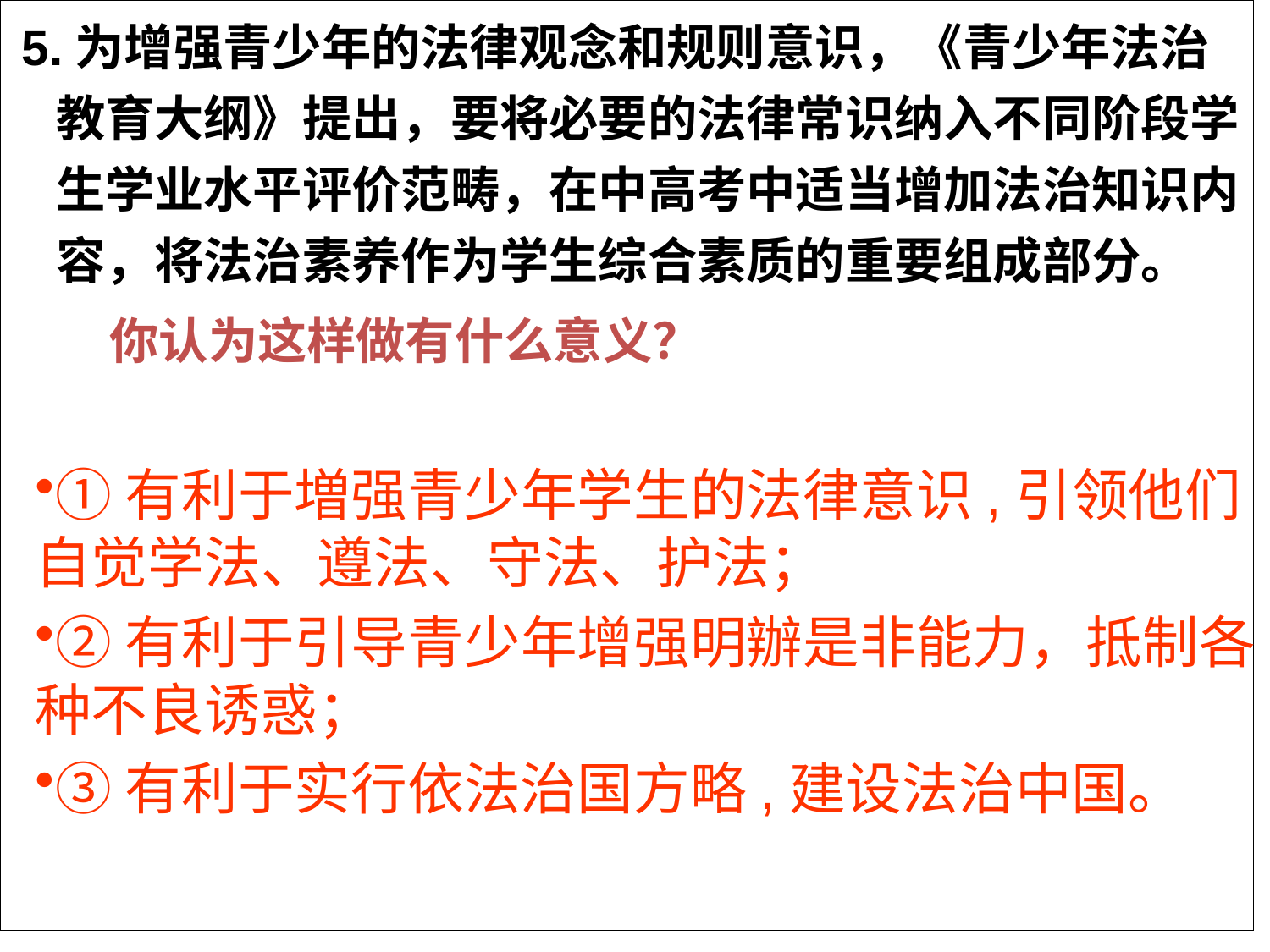

5.为增强青少年的法律观念和规则意识，《青少年法治教育大纲》提出，要将必要的法律常识纳入不同阶段学生学业水平评价范畴，在中高考中适当增加法治知识内容，将法治素养作为学生综合素质的重要组成部分。
        你认为这样做有什么意义？

#
①有利于増强青少年学生的法律意识,引领他们自觉学法、遵法、守法、护法；
②有利于引导青少年增强明辦是非能力，抵制各种不良诱惑；
③有利于实行依法治国方略,建设法治中国。